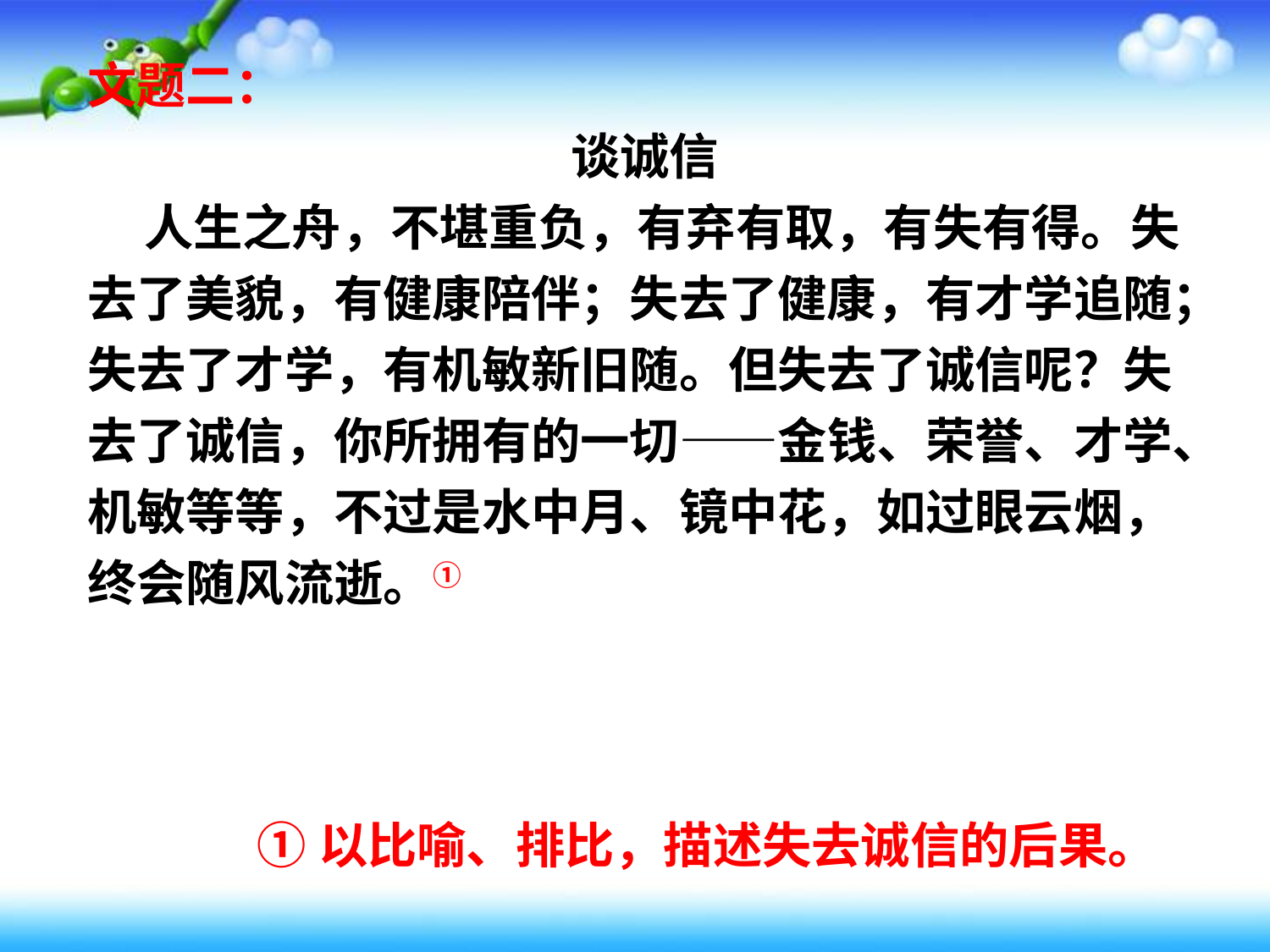

文题二：
谈诚信
    人生之舟，不堪重负，有弃有取，有失有得。失去了美貌，有健康陪伴；失去了健康，有才学追随；失去了才学，有机敏新旧随。但失去了诚信呢？失去了诚信，你所拥有的一切——金钱、荣誉、才学、机敏等等，不过是水中月、镜中花，如过眼云烟，终会随风流逝。①
①以比喻、排比，描述失去诚信的后果。